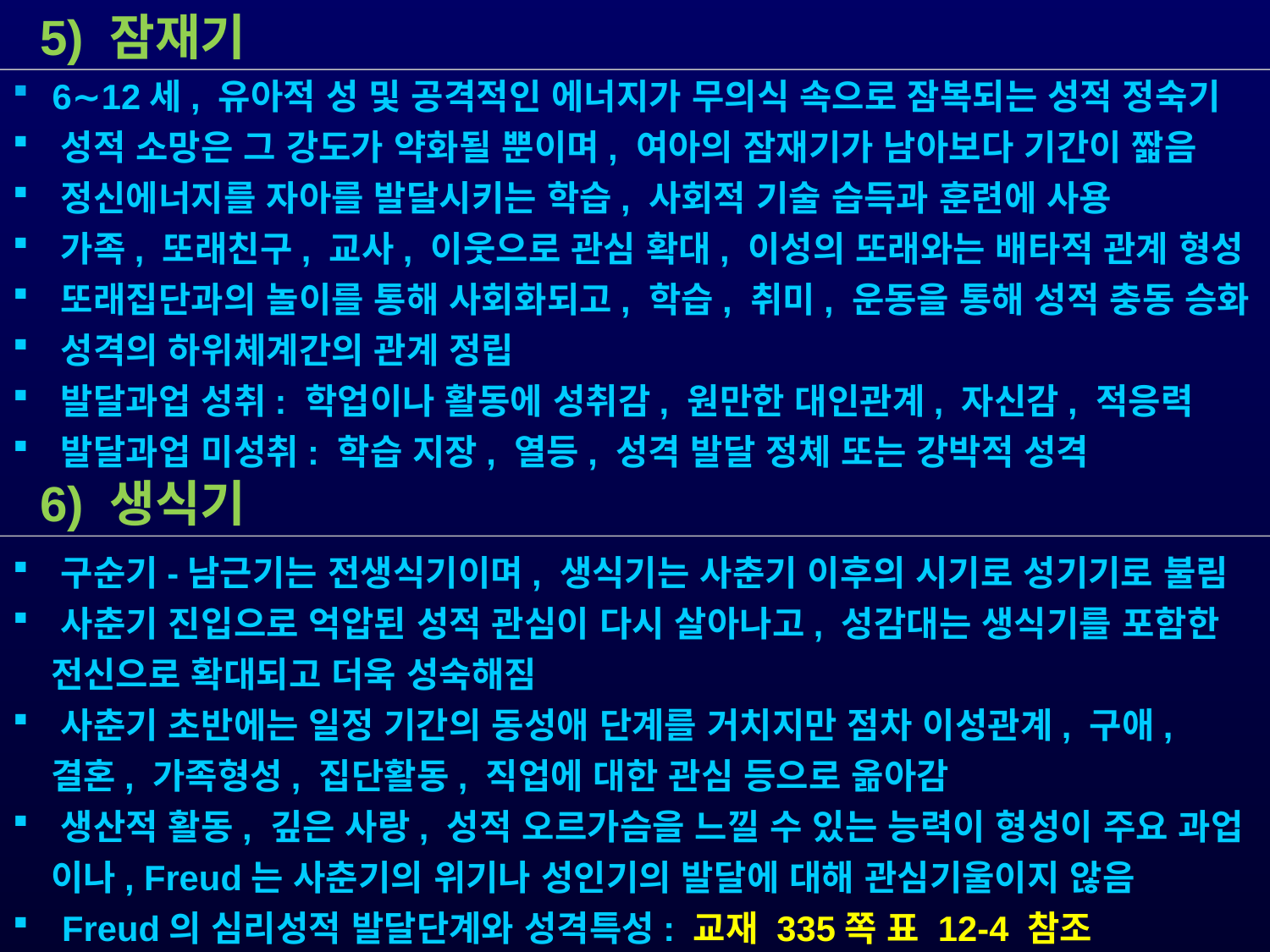

5) 잠재기
 6∼12세, 유아적 성 및 공격적인 에너지가 무의식 속으로 잠복되는 성적 정숙기
 성적 소망은 그 강도가 약화될 뿐이며, 여아의 잠재기가 남아보다 기간이 짧음
 정신에너지를 자아를 발달시키는 학습, 사회적 기술 습득과 훈련에 사용
 가족, 또래친구, 교사, 이웃으로 관심 확대, 이성의 또래와는 배타적 관계 형성
 또래집단과의 놀이를 통해 사회화되고, 학습, 취미, 운동을 통해 성적 충동 승화
 성격의 하위체계간의 관계 정립
 발달과업 성취: 학업이나 활동에 성취감, 원만한 대인관계, 자신감, 적응력
 발달과업 미성취: 학습 지장, 열등, 성격 발달 정체 또는 강박적 성격

  6) 생식기
 구순기-남근기는 전생식기이며, 생식기는 사춘기 이후의 시기로 성기기로 불림
 사춘기 진입으로 억압된 성적 관심이 다시 살아나고, 성감대는 생식기를 포함한
   전신으로 확대되고 더욱 성숙해짐
 사춘기 초반에는 일정 기간의 동성애 단계를 거치지만 점차 이성관계, 구애,
   결혼, 가족형성, 집단활동, 직업에 대한 관심 등으로 옮아감
 생산적 활동, 깊은 사랑, 성적 오르가슴을 느낄 수 있는 능력이 형성이 주요 과업
   이나, Freud는 사춘기의 위기나 성인기의 발달에 대해 관심기울이지 않음
  Freud의 심리성적 발달단계와 성격특성: 교재 335쪽 표 12-4 참조